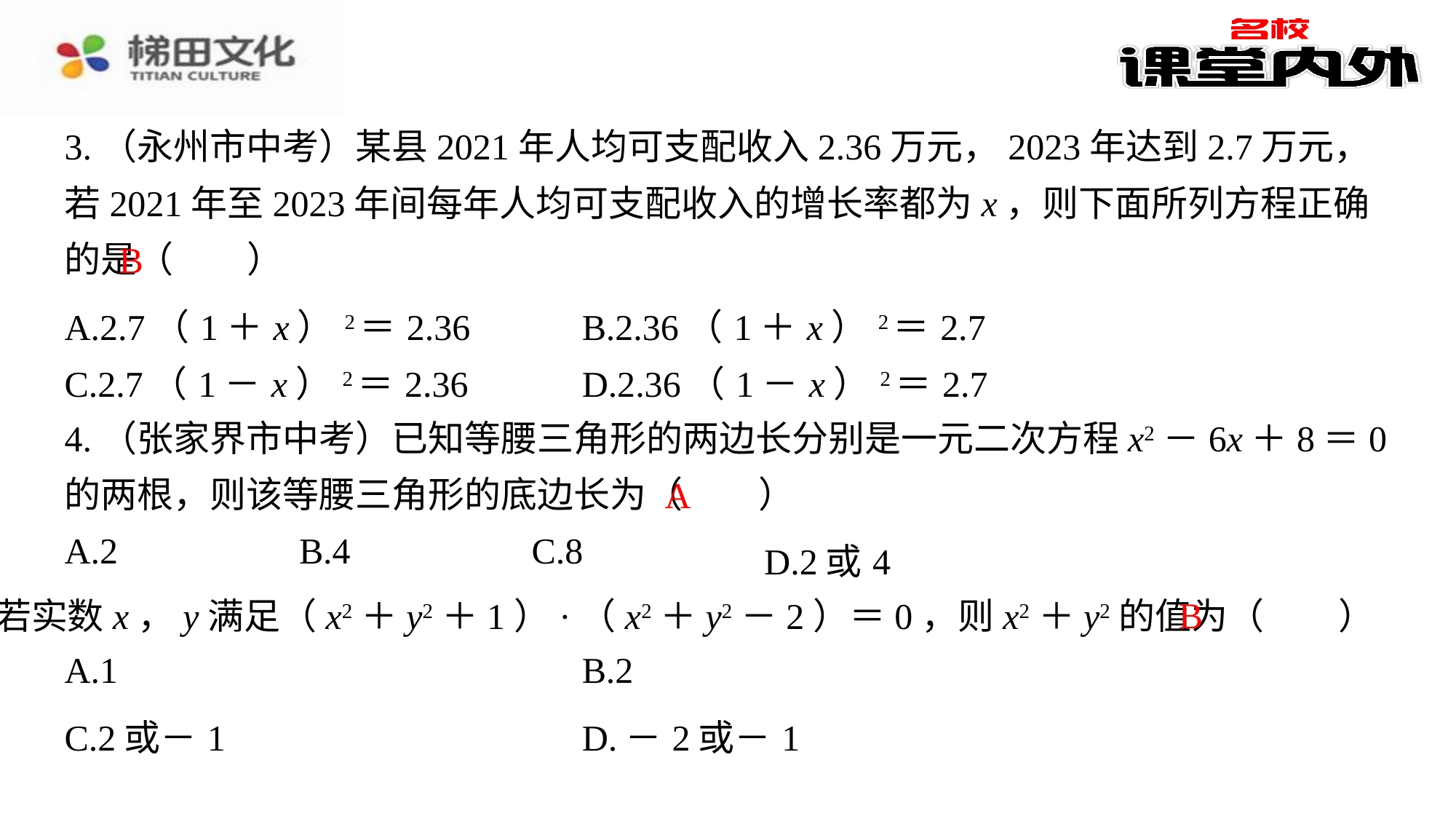

3.（永州市中考）某县2021年人均可支配收入2.36万元，2023年达到2.7万元，若2021年至2023年间每年人均可支配收入的增长率都为x，则下面所列方程正确的是（　B　）
B
| A.2.7（1＋x）2＝2.36 | B.2.36（1＋x）2＝2.7 |
| --- | --- |
| C.2.7（1－x）2＝2.36 | D.2.36（1－x）2＝2.7 |
4.（张家界市中考）已知等腰三角形的两边长分别是一元二次方程x2－6x＋8＝0的两根，则该等腰三角形的底边长为（　A　）
A
| A.2 | B.4 | C.8 | D.2或4 |
| --- | --- | --- | --- |
B
5.若实数x，y满足（x2＋y2＋1）·（x2＋y2－2）＝0，则x2＋y2的值为（　B　）
| A.1 | B.2 |
| --- | --- |
| C.2或－1 | D.－2或－1 |